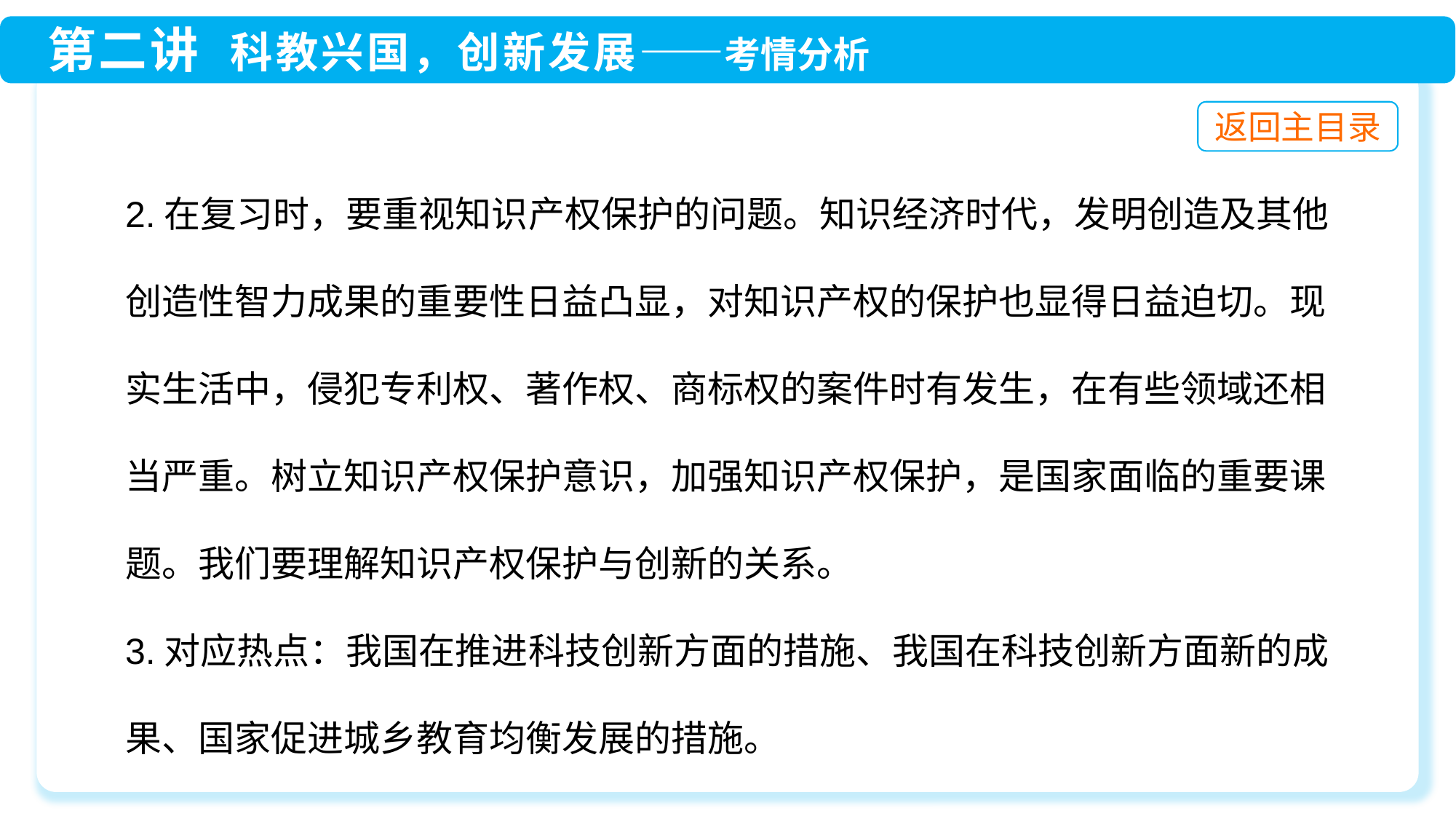

2.在复习时，要重视知识产权保护的问题。知识经济时代，发明创造及其他创造性智力成果的重要性日益凸显，对知识产权的保护也显得日益迫切。现实生活中，侵犯专利权、著作权、商标权的案件时有发生，在有些领域还相当严重。树立知识产权保护意识，加强知识产权保护，是国家面临的重要课题。我们要理解知识产权保护与创新的关系。
3.对应热点：我国在推进科技创新方面的措施、我国在科技创新方面新的成果、国家促进城乡教育均衡发展的措施。